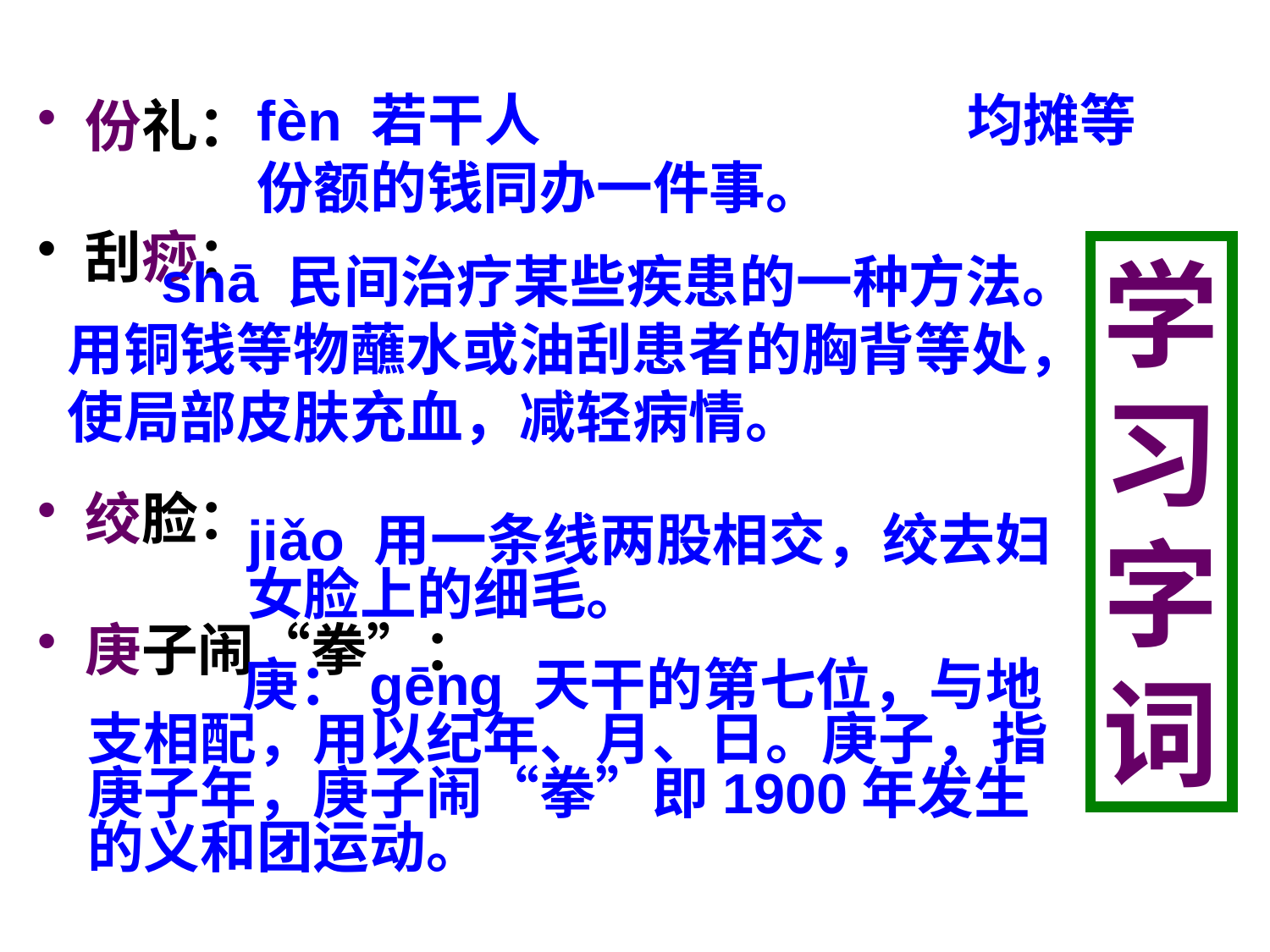

fèn 若干人                                 均摊等份额的钱同办一件事。
份礼：

刮痧：

绞脸：

庚子闹“拳”：
学
习
字
词
      shā 民间治疗某些疾患的一种方法。用铜钱等物蘸水或油刮患者的胸背等处，使局部皮肤充血，减轻病情。
jiǎo 用一条线两股相交，绞去妇女脸上的细毛。
           庚：gēng 天干的第七位，与地支相配，用以纪年、月、日。庚子，指庚子年，庚子闹“拳”即1900年发生的义和团运动。